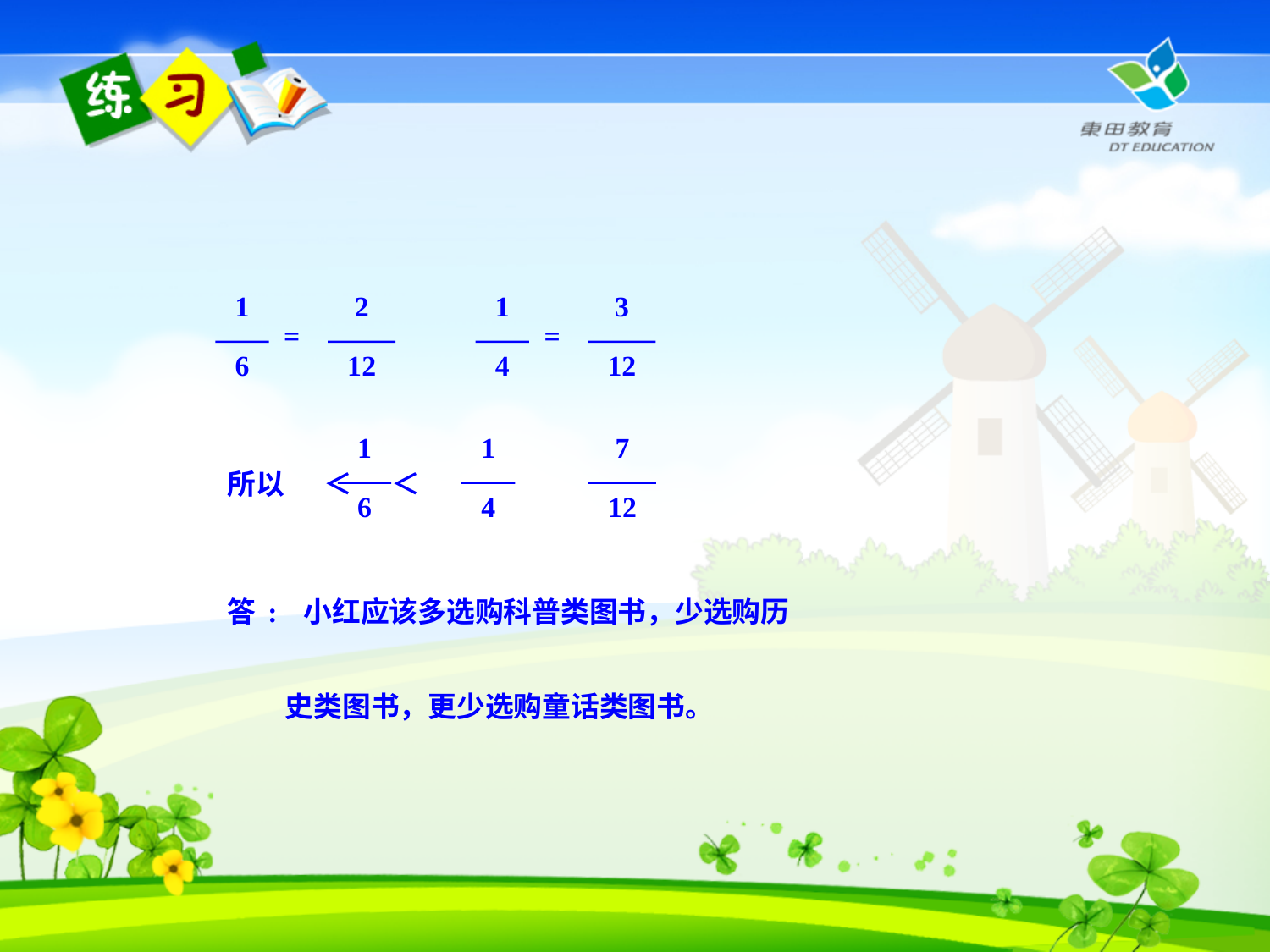

1
6

2
12

=
1
4

3
12

=
1
6

1
4

7
12

所以      ＜      ＜
答:  小红应该多选购科普类图书，少选购历
       史类图书，更少选购童话类图书。